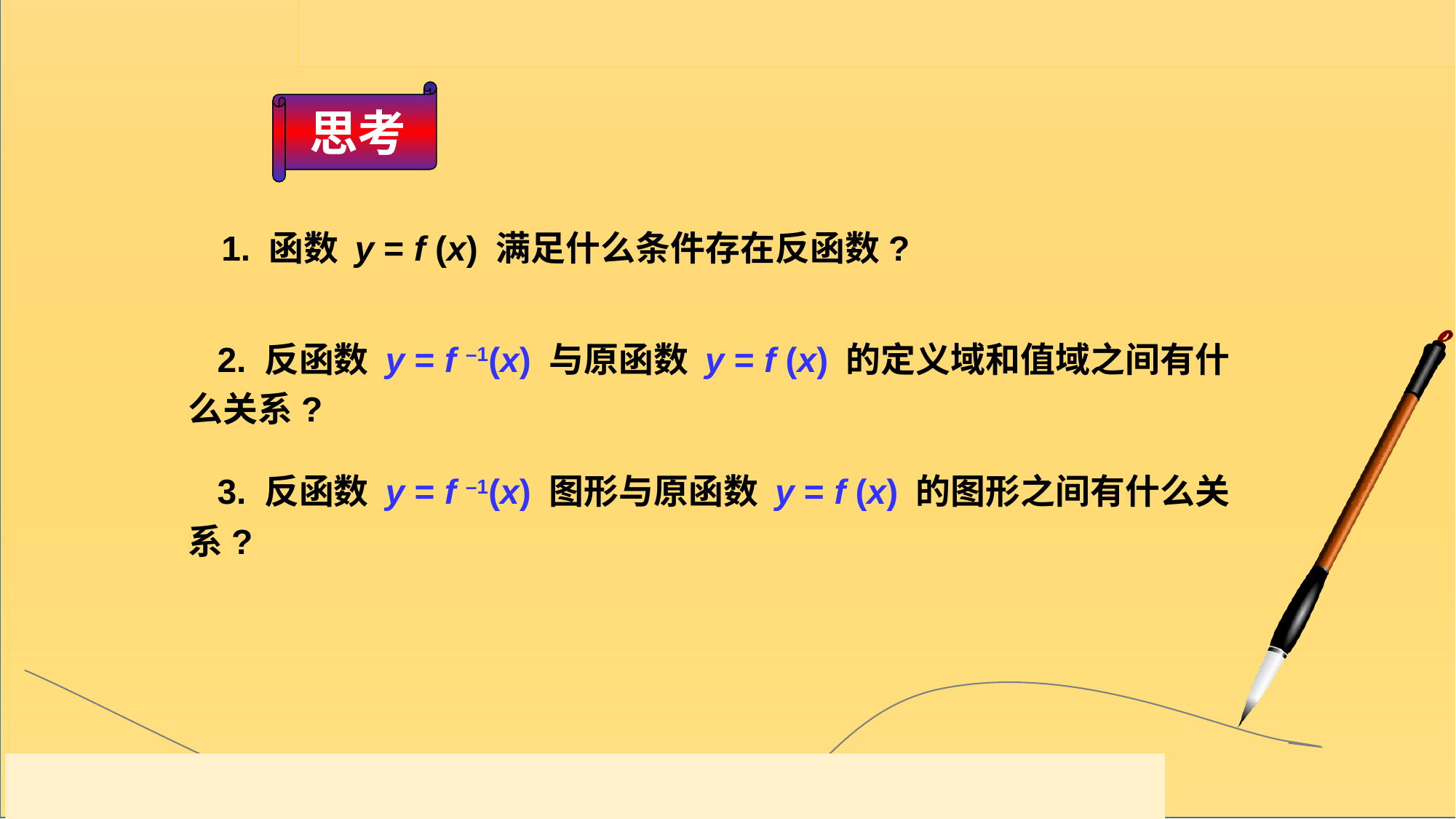

思考
   1. 函数 y = f (x) 满足什么条件存在反函数?
   2. 反函数 y = f –1(x) 与原函数 y = f (x) 的定义域和值域之间有什么关系?
   3. 反函数 y = f –1(x) 图形与原函数 y = f (x) 的图形之间有什么关系?